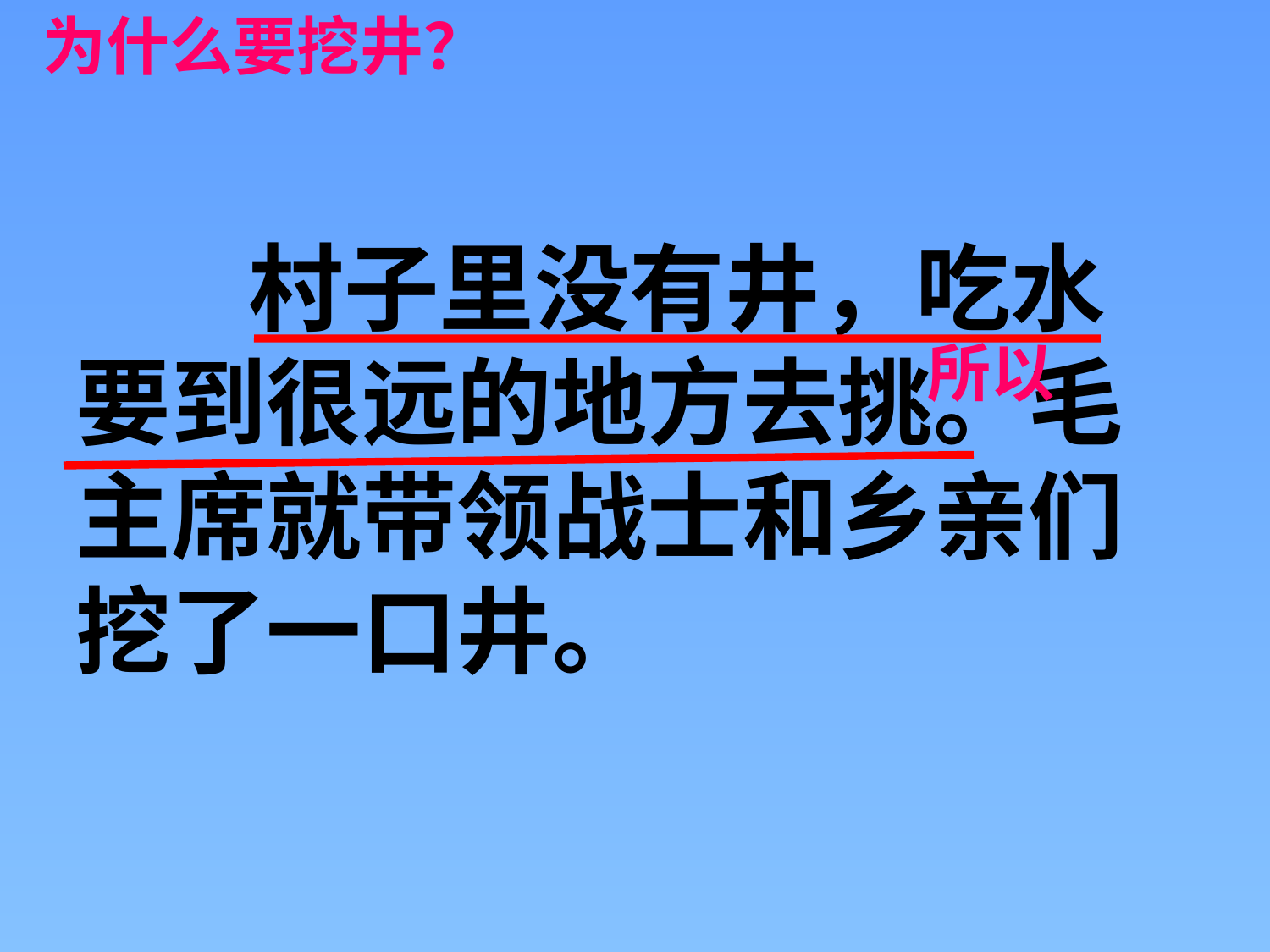

为什么要挖井？
       村子里没有井，吃水要到很远的地方去挑。毛主席就带领战士和乡亲们挖了一口井。
所以